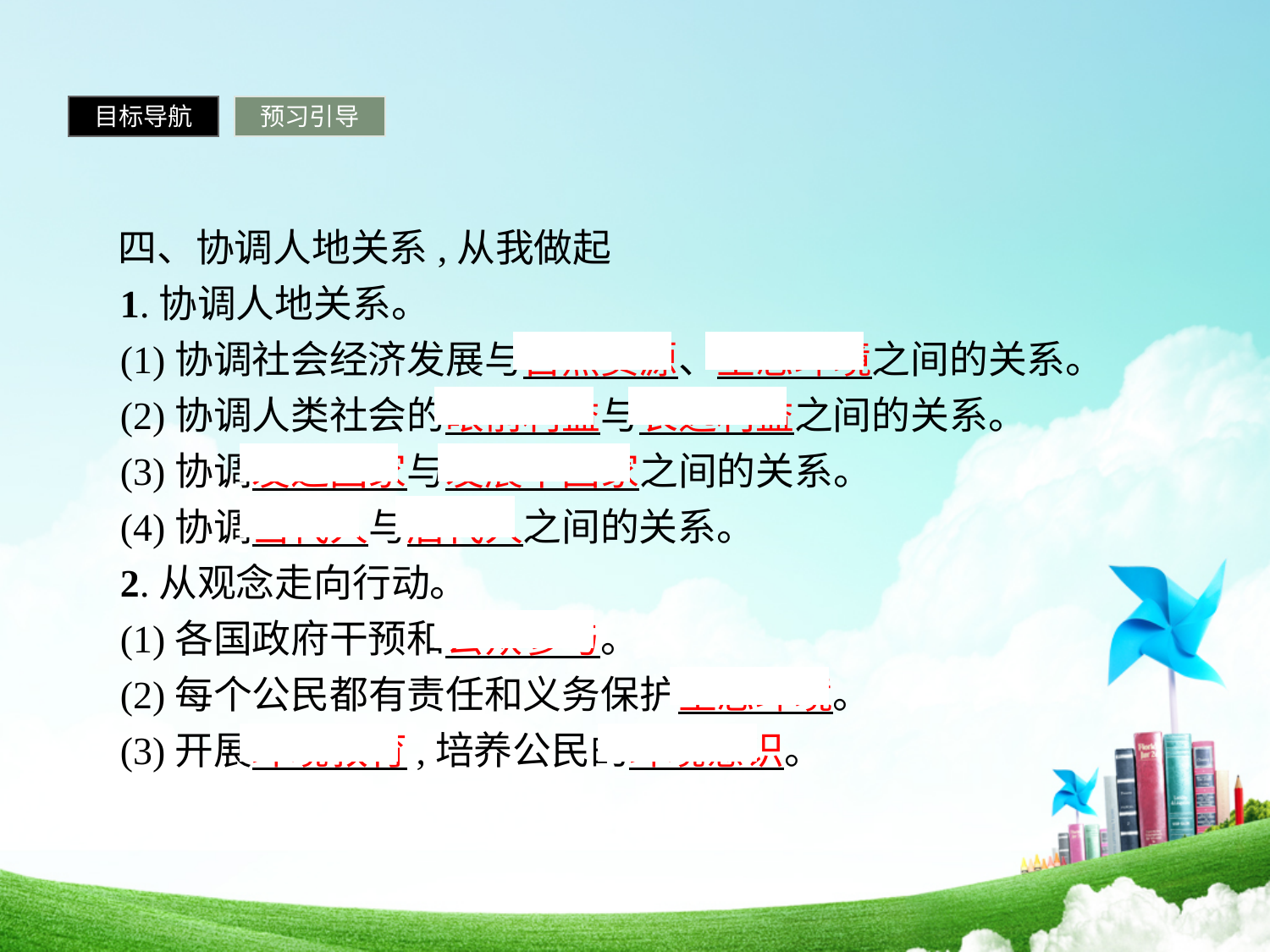

目标导航
预习引导
   四、协调人地关系,从我做起
1.协调人地关系。
(1)协调社会经济发展与自然资源、生态环境之间的关系。
(2)协调人类社会的眼前利益与长远利益之间的关系。
(3)协调发达国家与发展中国家之间的关系。
(4)协调当代人与后代人之间的关系。
2.从观念走向行动。
(1)各国政府干预和公众参与。
(2)每个公民都有责任和义务保护生态环境。
(3)开展环境教育,培养公民的环境意识。